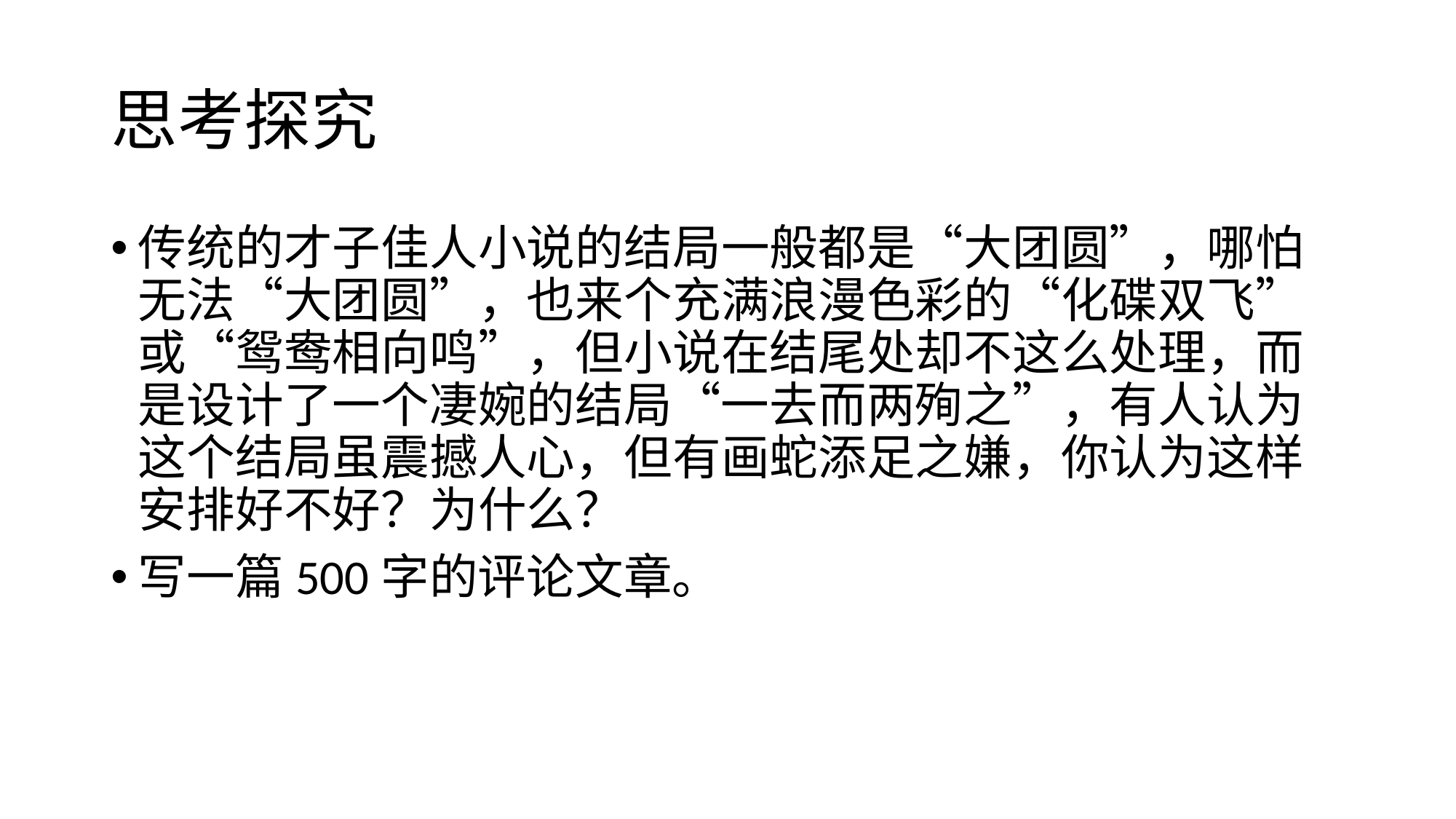

# 思考探究
传统的才子佳人小说的结局一般都是“大团圆”，哪怕无法“大团圆”，也来个充满浪漫色彩的“化碟双飞”或“鸳鸯相向鸣”，但小说在结尾处却不这么处理，而是设计了一个凄婉的结局“一去而两殉之”，有人认为这个结局虽震撼人心，但有画蛇添足之嫌，你认为这样安排好不好？为什么？
写一篇500字的评论文章。